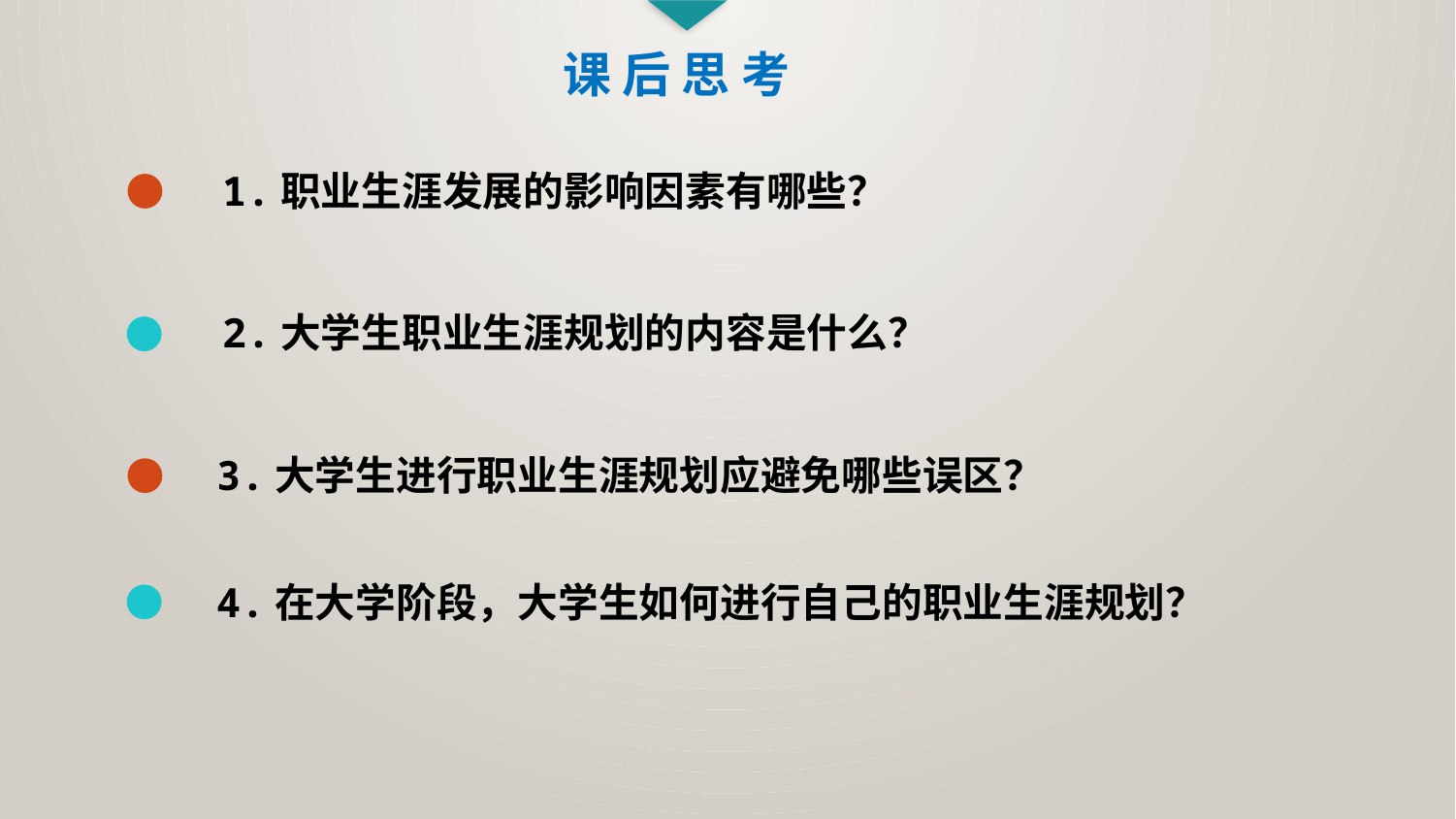

课 后 思 考
1.职业生涯发展的影响因素有哪些？

2.大学生职业生涯规划的内容是什么？

3.大学生进行职业生涯规划应避免哪些误区？

4.在大学阶段，大学生如何进行自己的职业生涯规划？

99